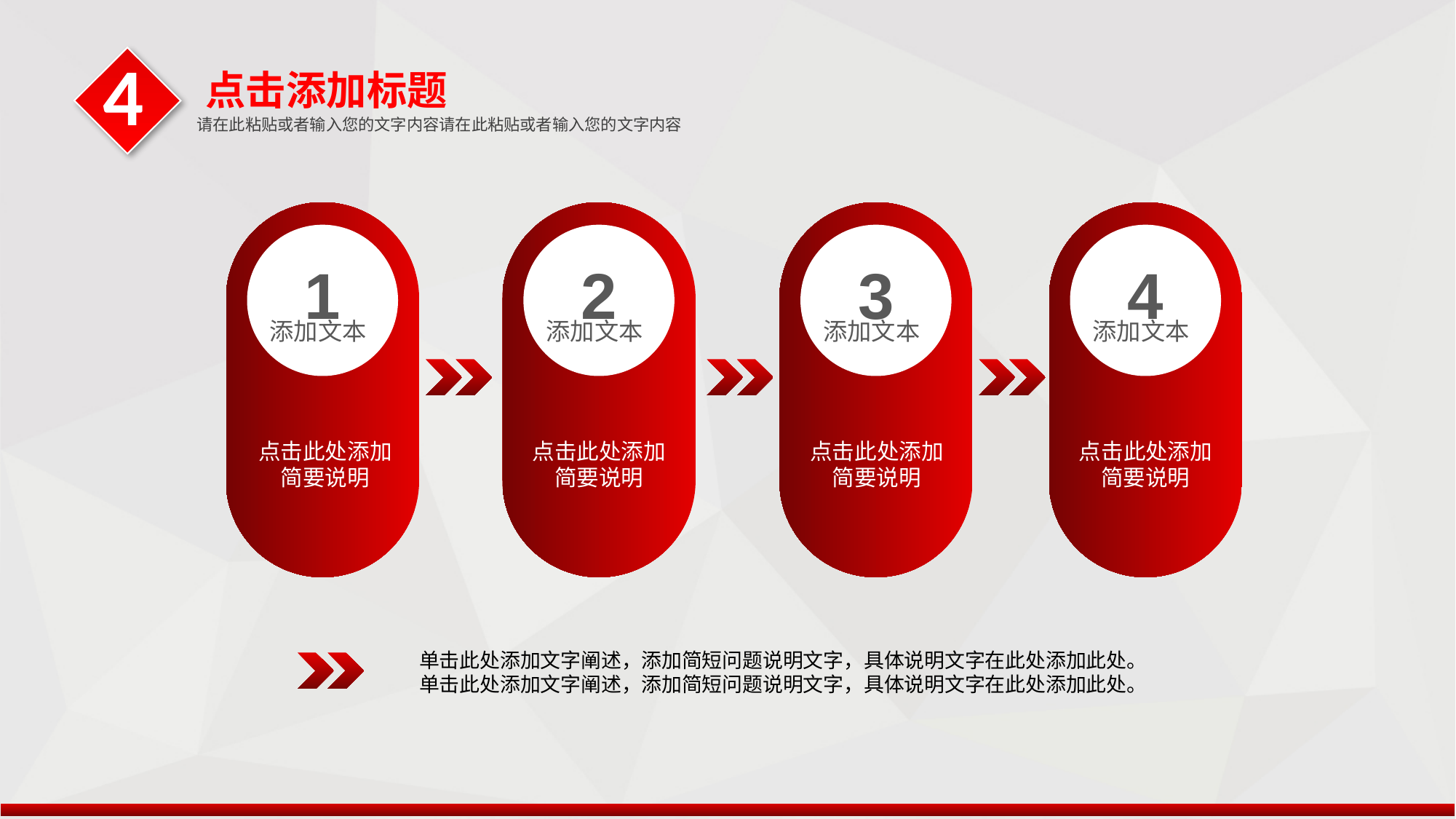

4

点击添加标题
请在此粘贴或者输入您的文字内容请在此粘贴或者输入您的文字内容

1

添加文本
点击此处添加
简要说明
2

添加文本
点击此处添加
简要说明
3

添加文本
点击此处添加
简要说明
4

添加文本
点击此处添加
简要说明

单击此处添加文字阐述，添加简短问题说明文字，具体说明文字在此处添加此处。
单击此处添加文字阐述，添加简短问题说明文字，具体说明文字在此处添加此处。